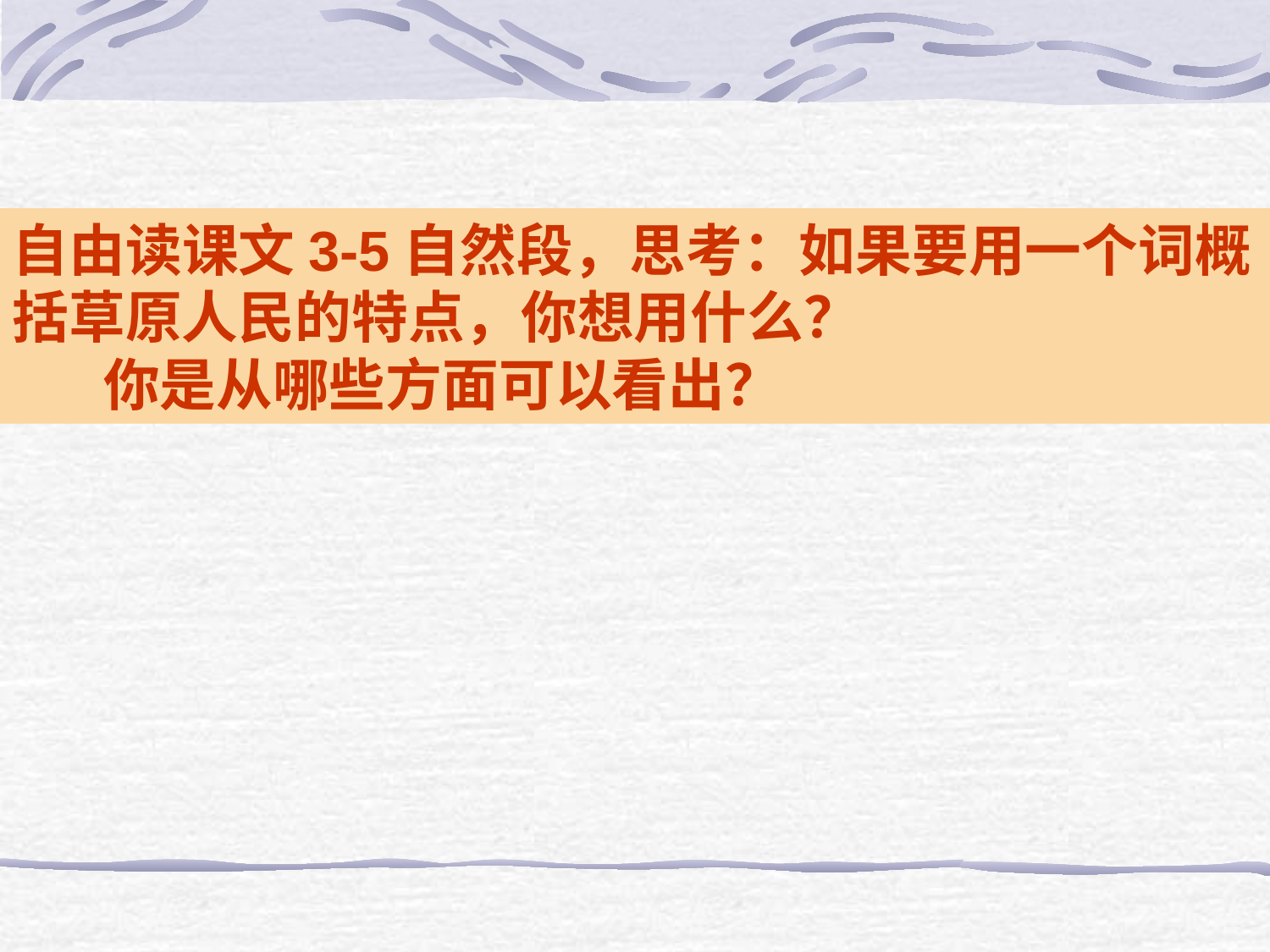

自由读课文3-5自然段，思考：如果要用一个词概括草原人民的特点，你想用什么？
      你是从哪些方面可以看出？